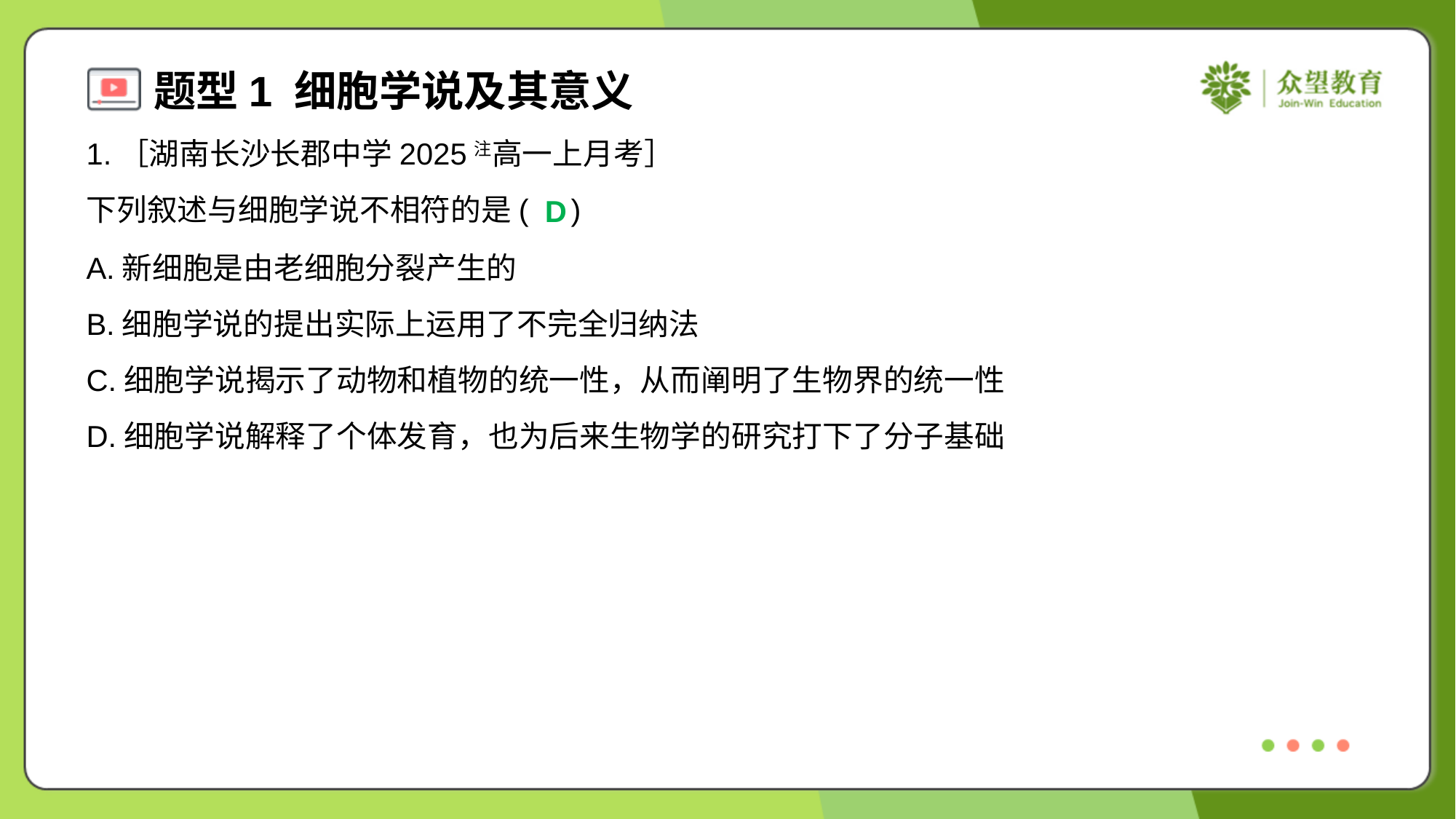

1.［湖南长沙长郡中学2025注高一上月考］
下列叙述与细胞学说不相符的是(     )
D
A.新细胞是由老细胞分裂产生的
B.细胞学说的提出实际上运用了不完全归纳法
C.细胞学说揭示了动物和植物的统一性，从而阐明了生物界的统一性
D.细胞学说解释了个体发育，也为后来生物学的研究打下了分子基础